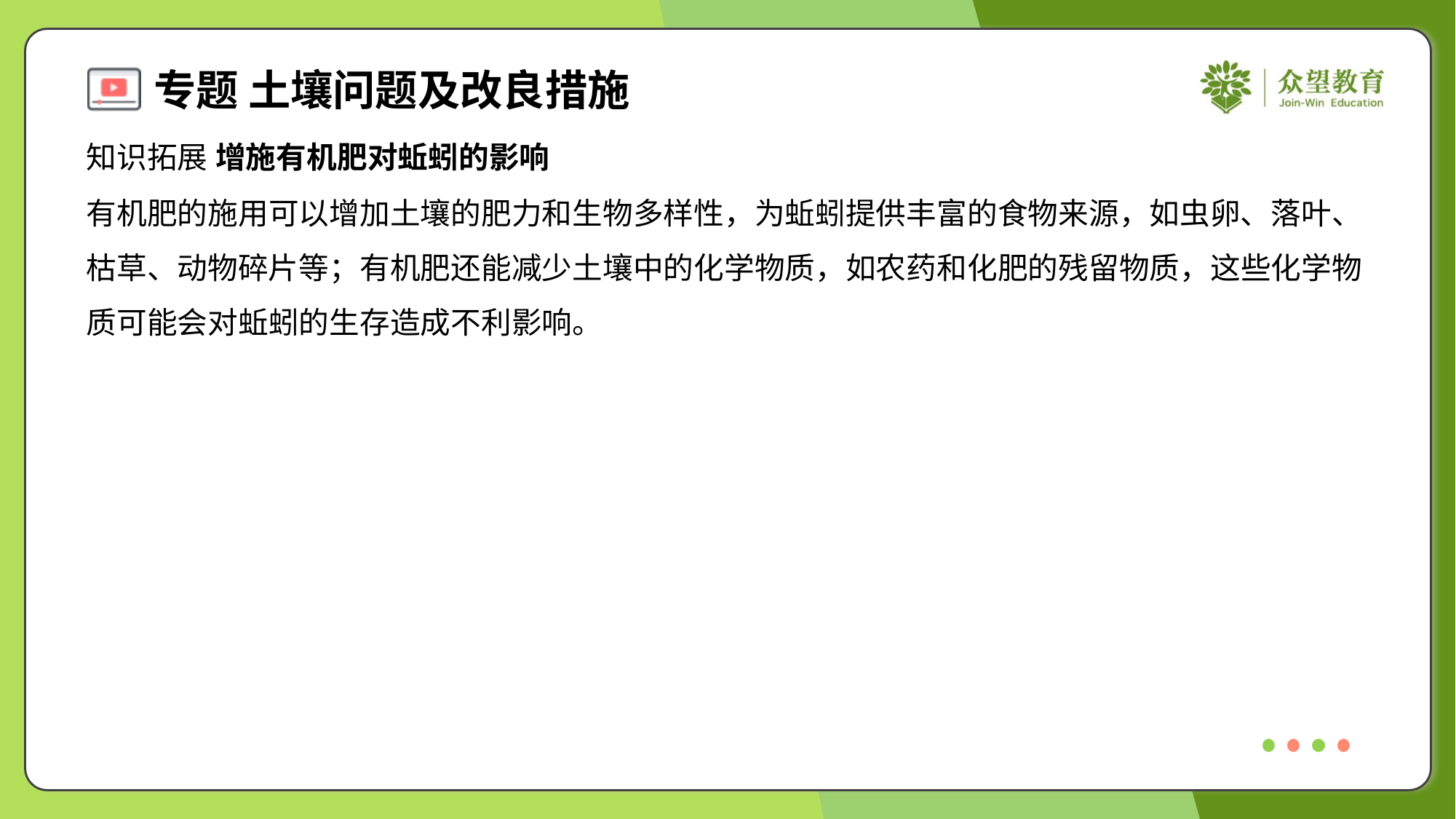

知识拓展 增施有机肥对蚯蚓的影响
有机肥的施用可以增加土壤的肥力和生物多样性，为蚯蚓提供丰富的食物来源，如虫卵、落叶、
枯草、动物碎片等；有机肥还能减少土壤中的化学物质，如农药和化肥的残留物质，这些化学物
质可能会对蚯蚓的生存造成不利影响。